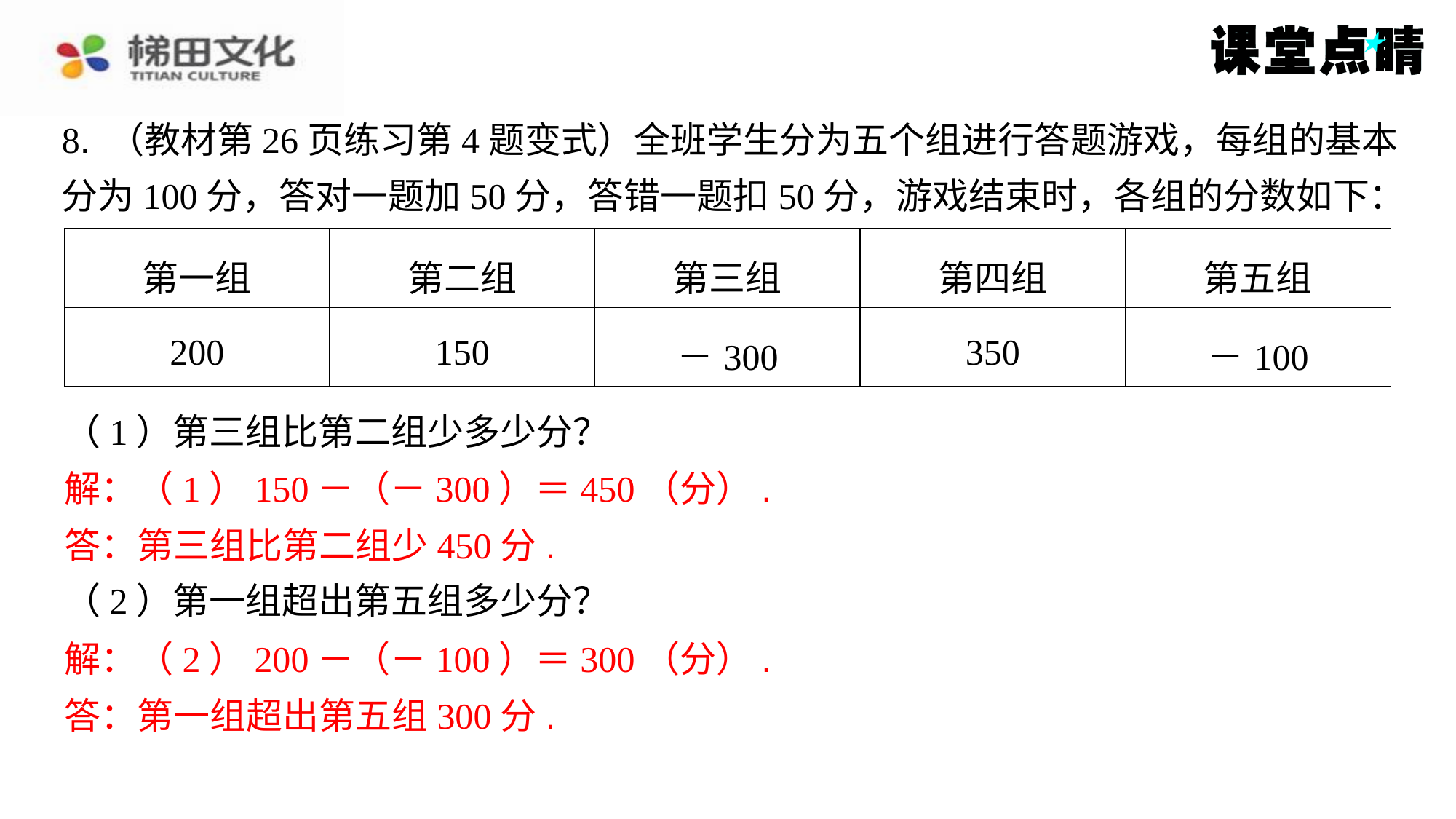

8. （教材第26页练习第4题变式）全班学生分为五个组进行答题游戏，每组的基本
分为100分，答对一题加50分，答错一题扣50分，游戏结束时，各组的分数如下：
| 第一组 | 第二组 | 第三组 | 第四组 | 第五组 |
| --- | --- | --- | --- | --- |
| 200 | 150 | －300 | 350 | －100 |
（1）第三组比第二组少多少分？
解：（1）150－（－300）＝450（分）.
答：第三组比第二组少450分.
（2）第一组超出第五组多少分？
解：（2）200－（－100）＝300（分）.
答：第一组超出第五组300分.
解：（1）150－（－300）＝450（分）.
答：第三组比第二组少450分.
解：（2）200－（－100）＝300（分）.
答：第一组超出第五组300分.